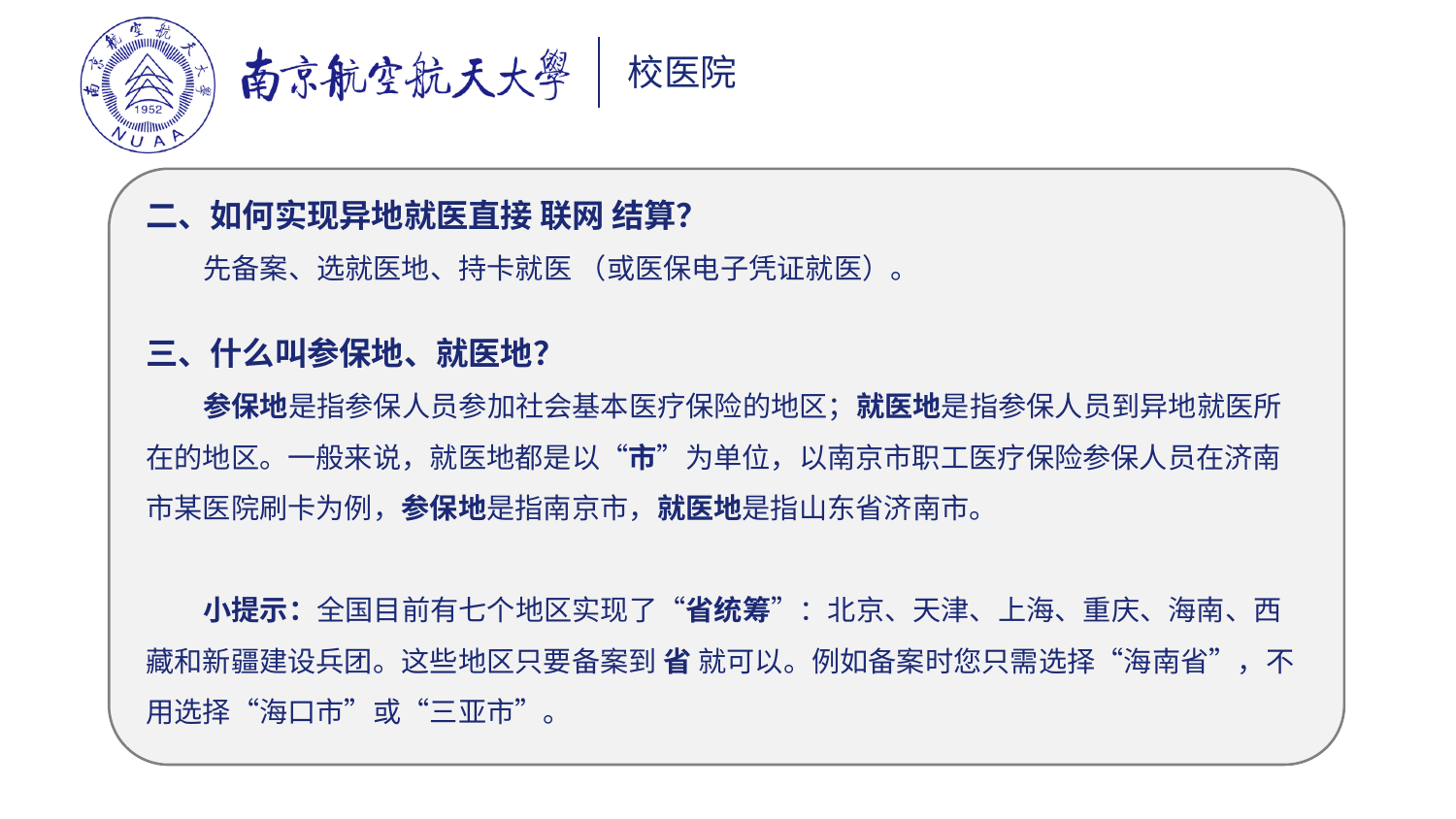

二、如何实现异地就医直接 联网 结算？
        先备案、选就医地、持卡就医 （或医保电子凭证就医）。

三、什么叫参保地、就医地？
        参保地是指参保人员参加社会基本医疗保险的地区；就医地是指参保人员到异地就医所
在的地区。一般来说，就医地都是以“市”为单位，以南京市职工医疗保险参保人员在济南
市某医院刷卡为例，参保地是指南京市，就医地是指山东省济南市。

        小提示：全国目前有七个地区实现了“省统筹”：北京、天津、上海、重庆、海南、西藏和新疆建设兵团。这些地区只要备案到 省 就可以。例如备案时您只需选择“海南省”，不用选择“海口市”或“三亚市”。